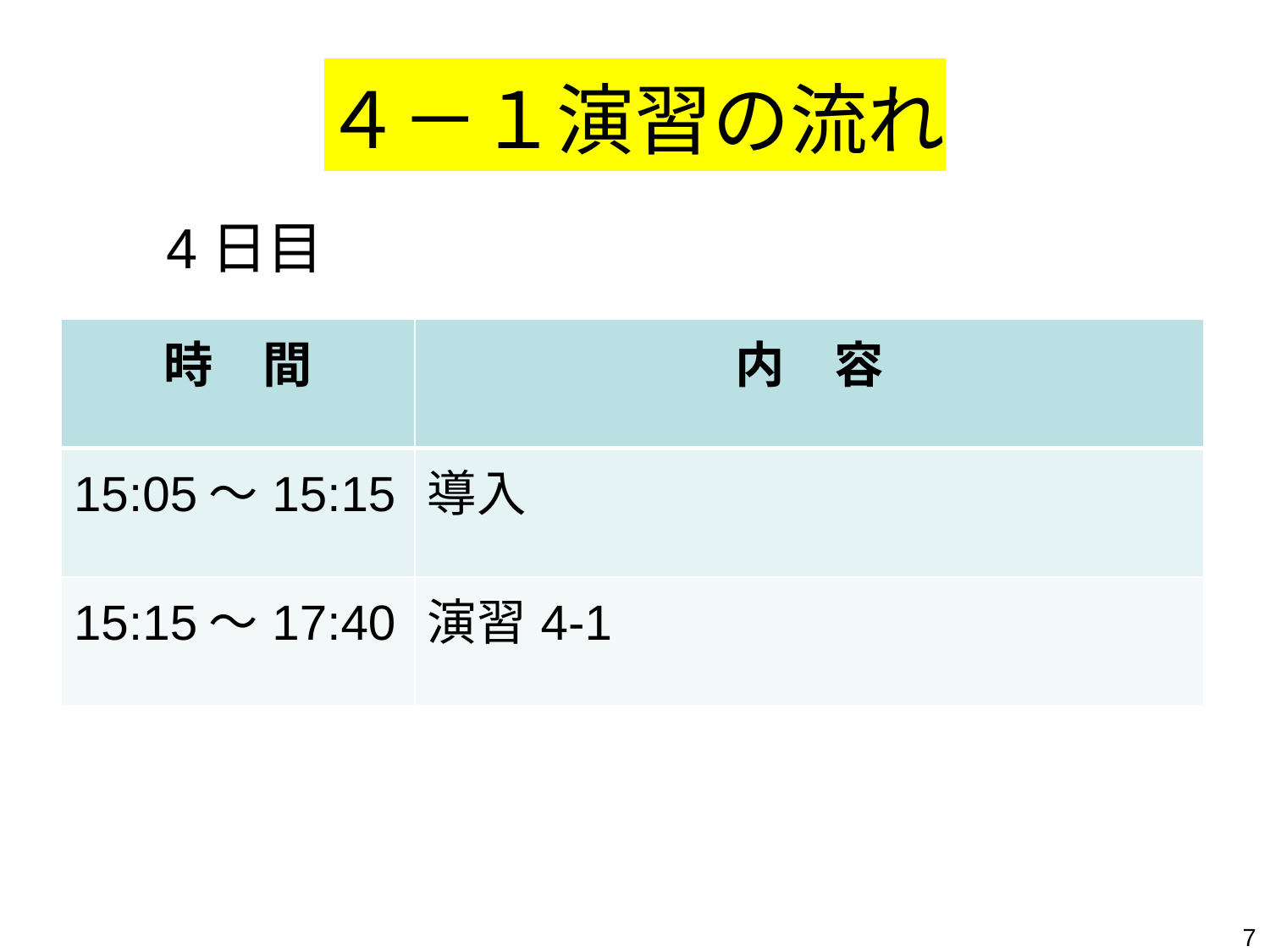

# ４－１演習の流れ
4日目
| 時　間 | 内　容 |
| --- | --- |
| 15:05～15:15 | 導入 |
| 15:15～17:40 | 演習4-1 |
7